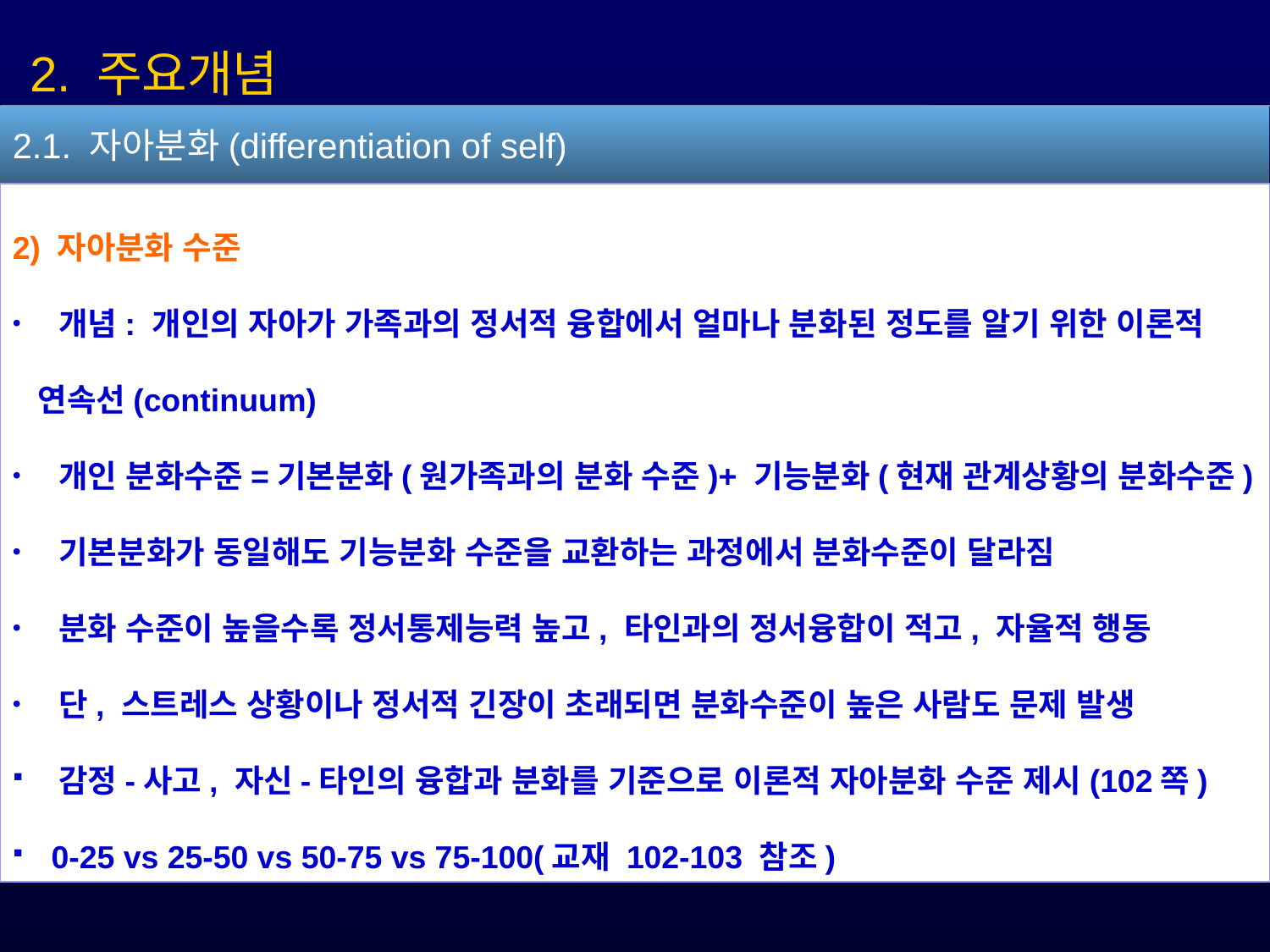

2. 주요개념

2) 자아분화 수준
 개념: 개인의 자아가 가족과의 정서적 융합에서 얼마나 분화된 정도를 알기 위한 이론적
  연속선(continuum)
 개인 분화수준=기본분화(원가족과의 분화 수준)+ 기능분화(현재 관계상황의 분화수준)
 기본분화가 동일해도 기능분화 수준을 교환하는 과정에서 분화수준이 달라짐
 분화 수준이 높을수록 정서통제능력 높고, 타인과의 정서융합이 적고, 자율적 행동
 단, 스트레스 상황이나 정서적 긴장이 초래되면 분화수준이 높은 사람도 문제 발생
 감정-사고, 자신-타인의 융합과 분화를 기준으로 이론적 자아분화 수준 제시(102쪽)
 0-25 vs 25-50 vs 50-75 vs 75-100(교재 102-103 참조)
2.1. 자아분화(differentiation of self)